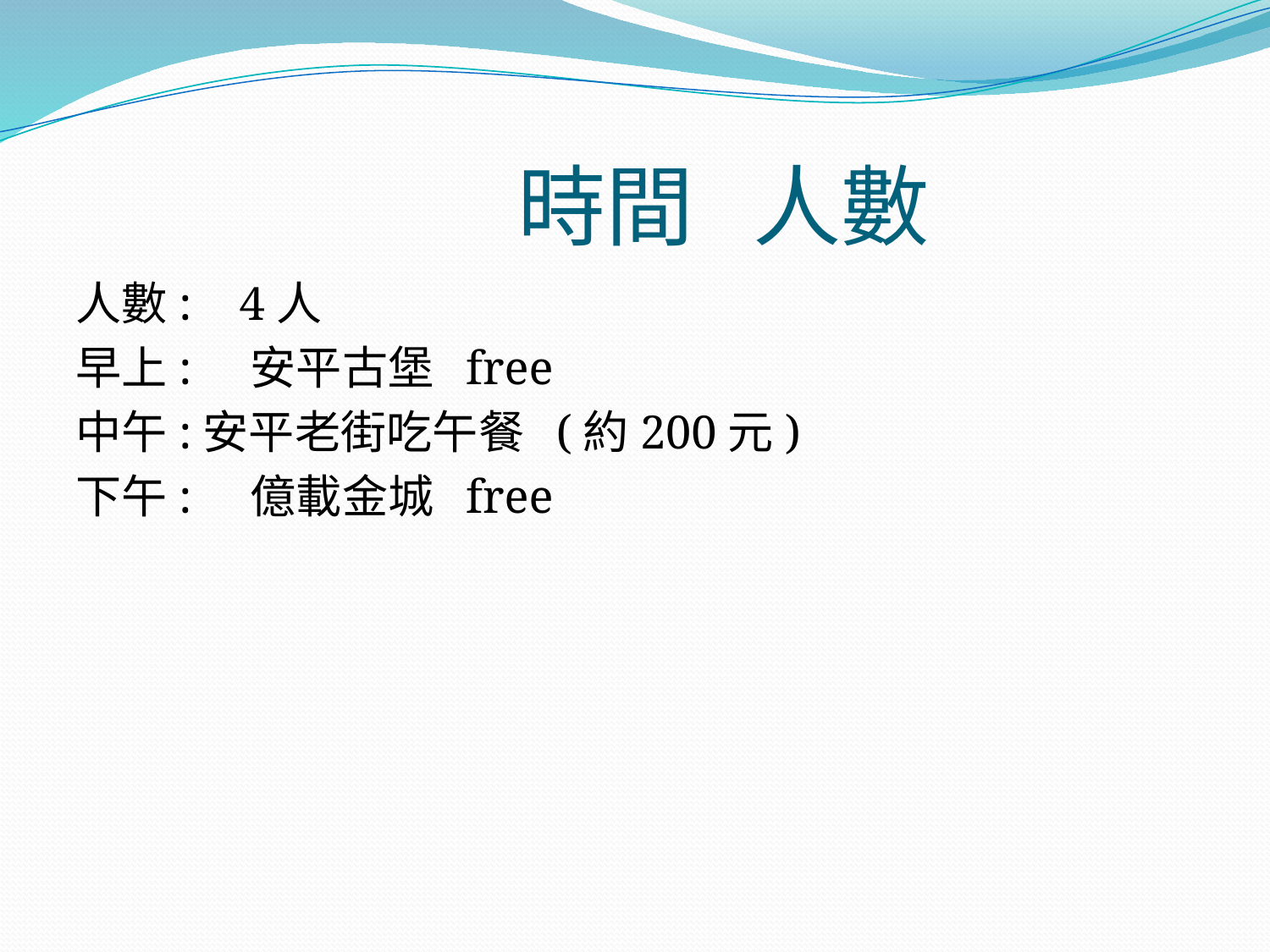

# 時間   人數
人數:    4人
早上:    安平古堡  free
中午:安平老街吃午餐  (約200元)
下午:    億載金城  free